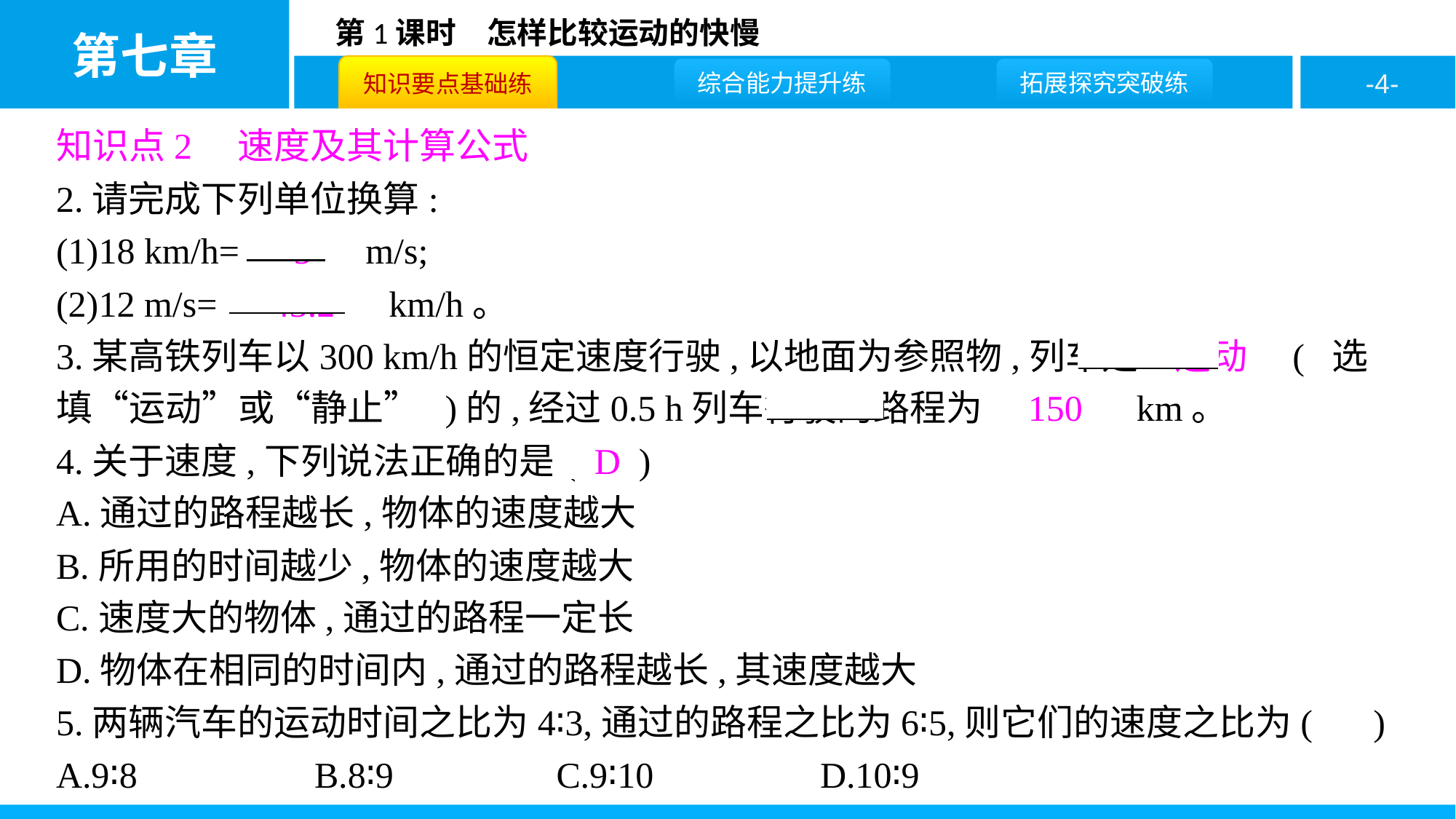

知识点2　速度及其计算公式
2.请完成下列单位换算:
(1)18 km/h=　5　m/s;
(2)12 m/s=　43.2　km/h。
3.某高铁列车以300 km/h的恒定速度行驶,以地面为参照物,列车是　运动　(  选填“运动”或“静止”  )的,经过0.5 h列车行驶的路程为　150　km。
4.关于速度,下列说法正确的是(  D  )
A.通过的路程越长,物体的速度越大
B.所用的时间越少,物体的速度越大
C.速度大的物体,通过的路程一定长
D.物体在相同的时间内,通过的路程越长,其速度越大
5.两辆汽车的运动时间之比为4∶3,通过的路程之比为6∶5,则它们的速度之比为(  C  )
A.9∶8		B.8∶9		C.9∶10		D.10∶9